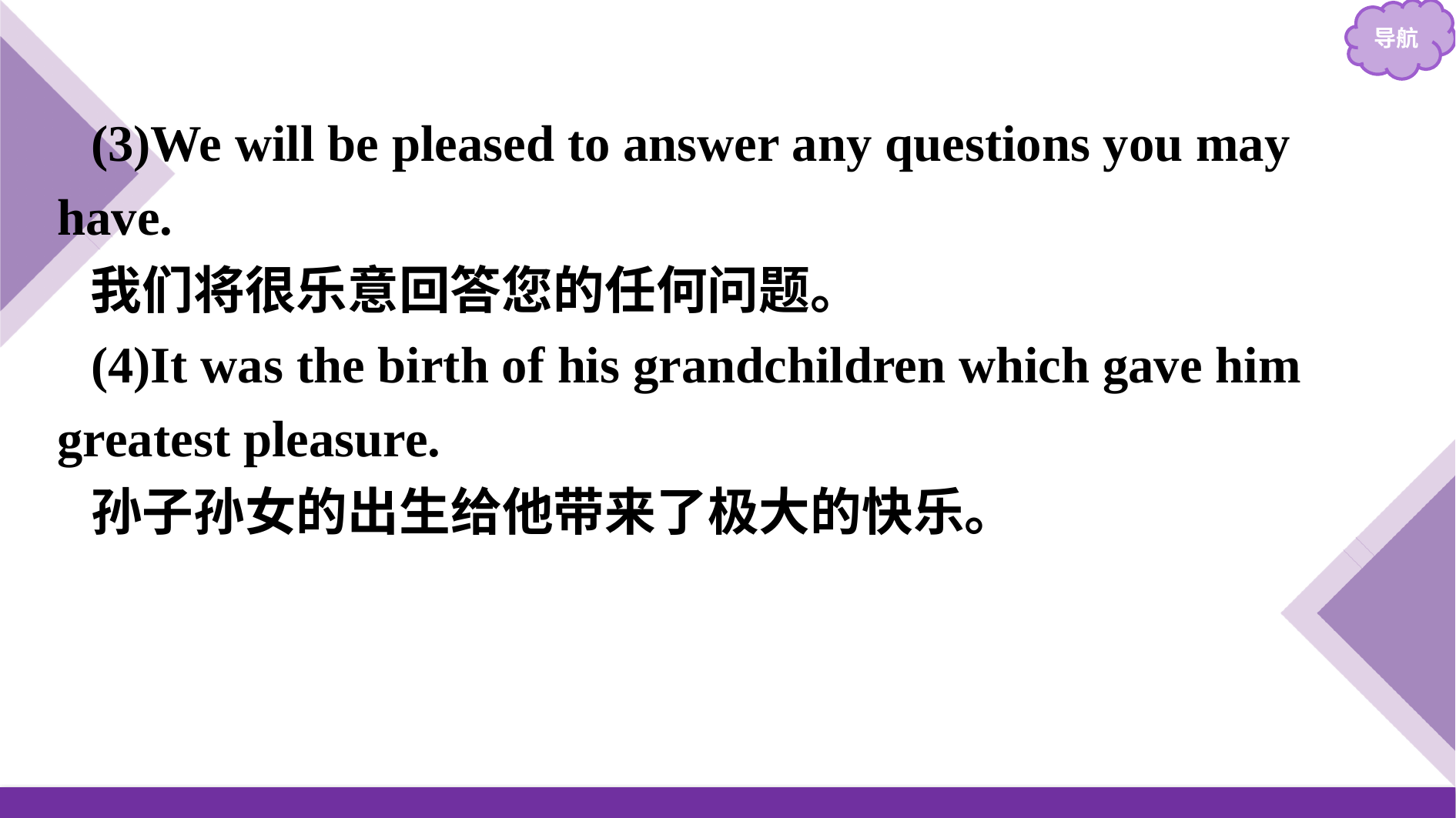

(3)We will be pleased to answer any questions you may have.
我们将很乐意回答您的任何问题。
(4)It was the birth of his grandchildren which gave him greatest pleasure.
孙子孙女的出生给他带来了极大的快乐。